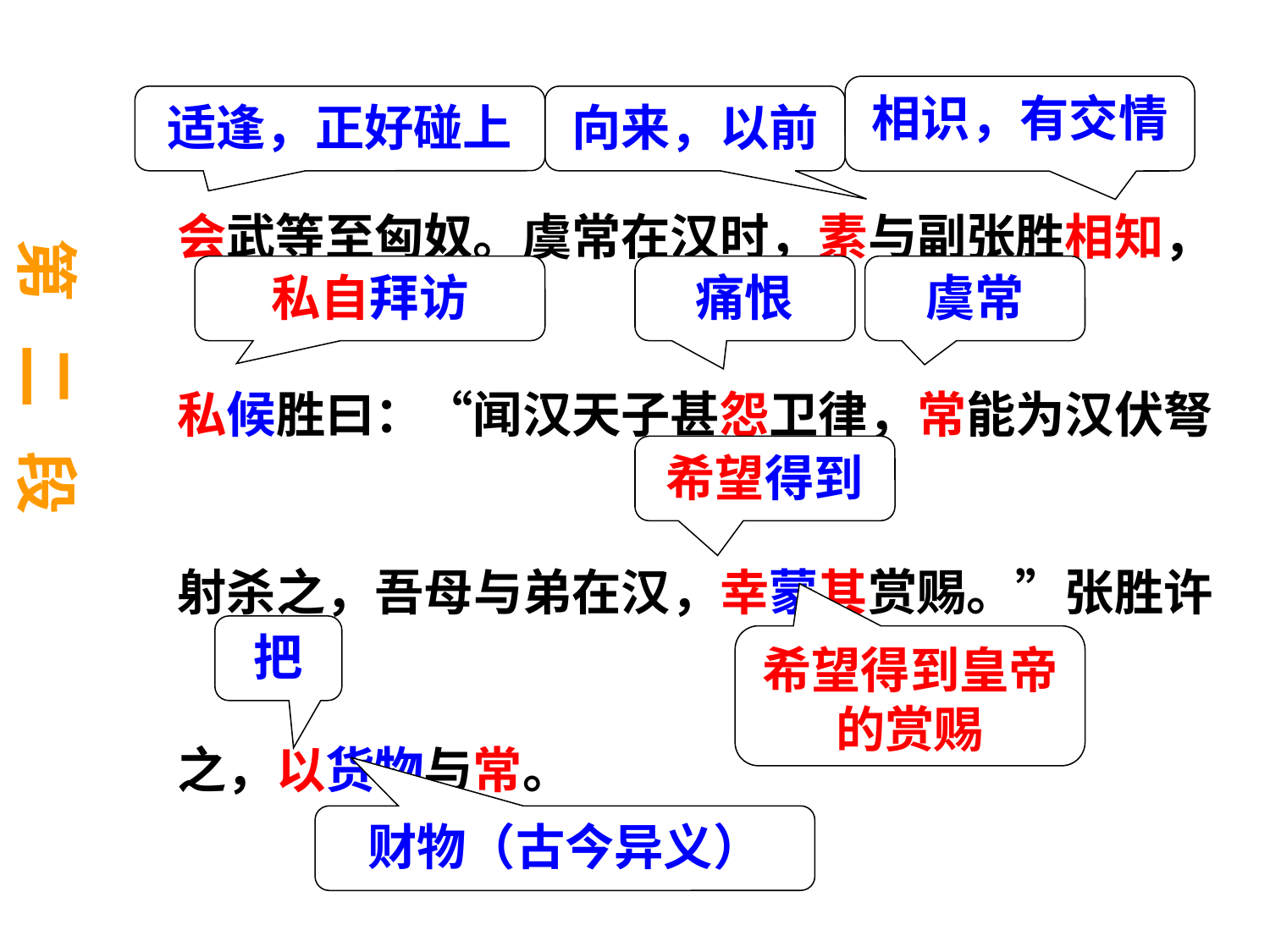

相识，有交情
会武等至匈奴。虞常在汉时，素与副张胜相知，私候胜曰：“闻汉天子甚怨卫律，常能为汉伏弩射杀之，吾母与弟在汉，幸蒙其赏赐。”张胜许之，以货物与常。
适逢，正好碰上
向来，以前
第   二   段
私自拜访
痛恨
虞常
希望得到
把
希望得到皇帝的赏赐
财物（古今异义）